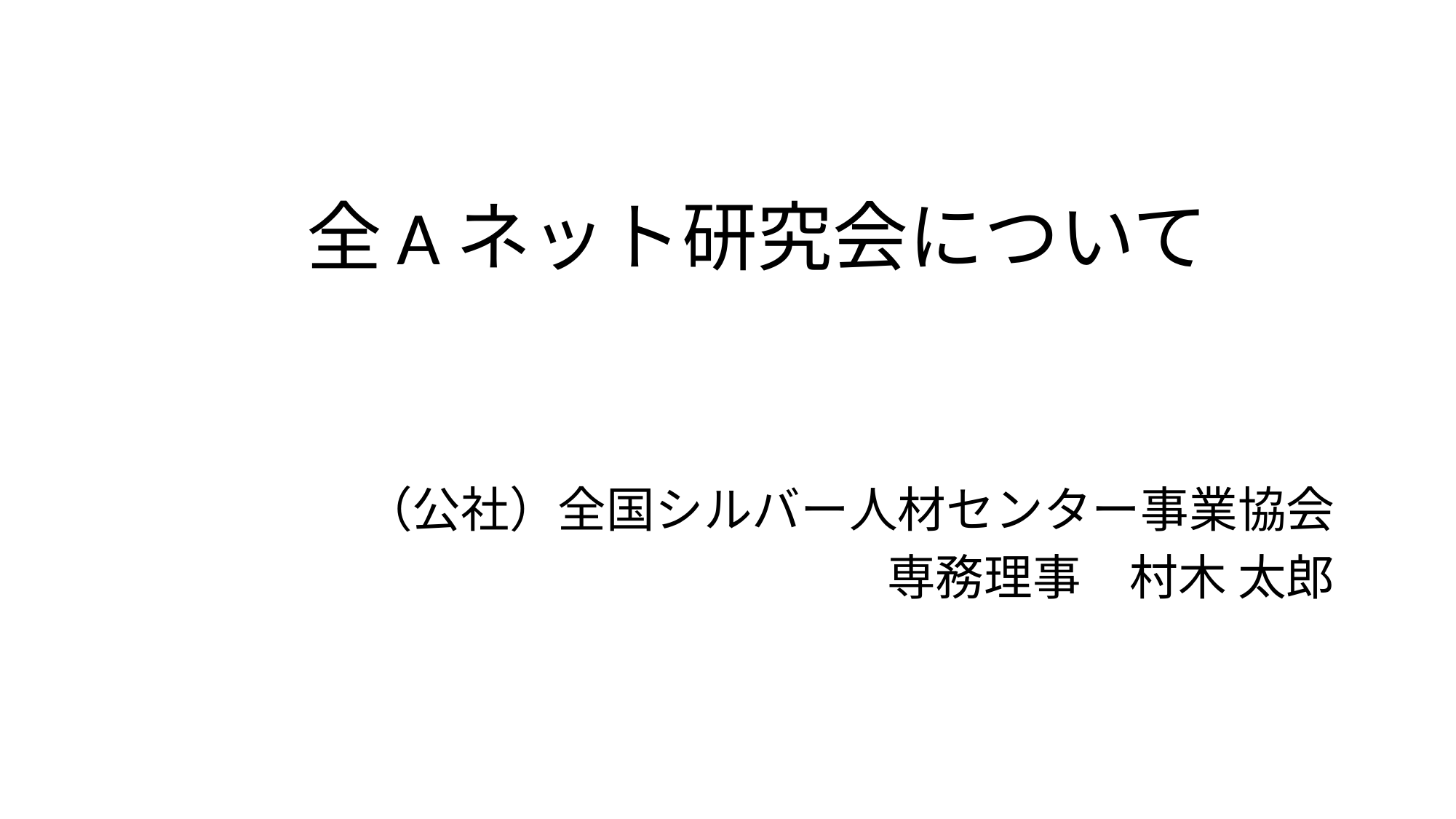

# 全Aネット研究会について
（公社）全国シルバー人材センター事業協会
専務理事　村木 太郎